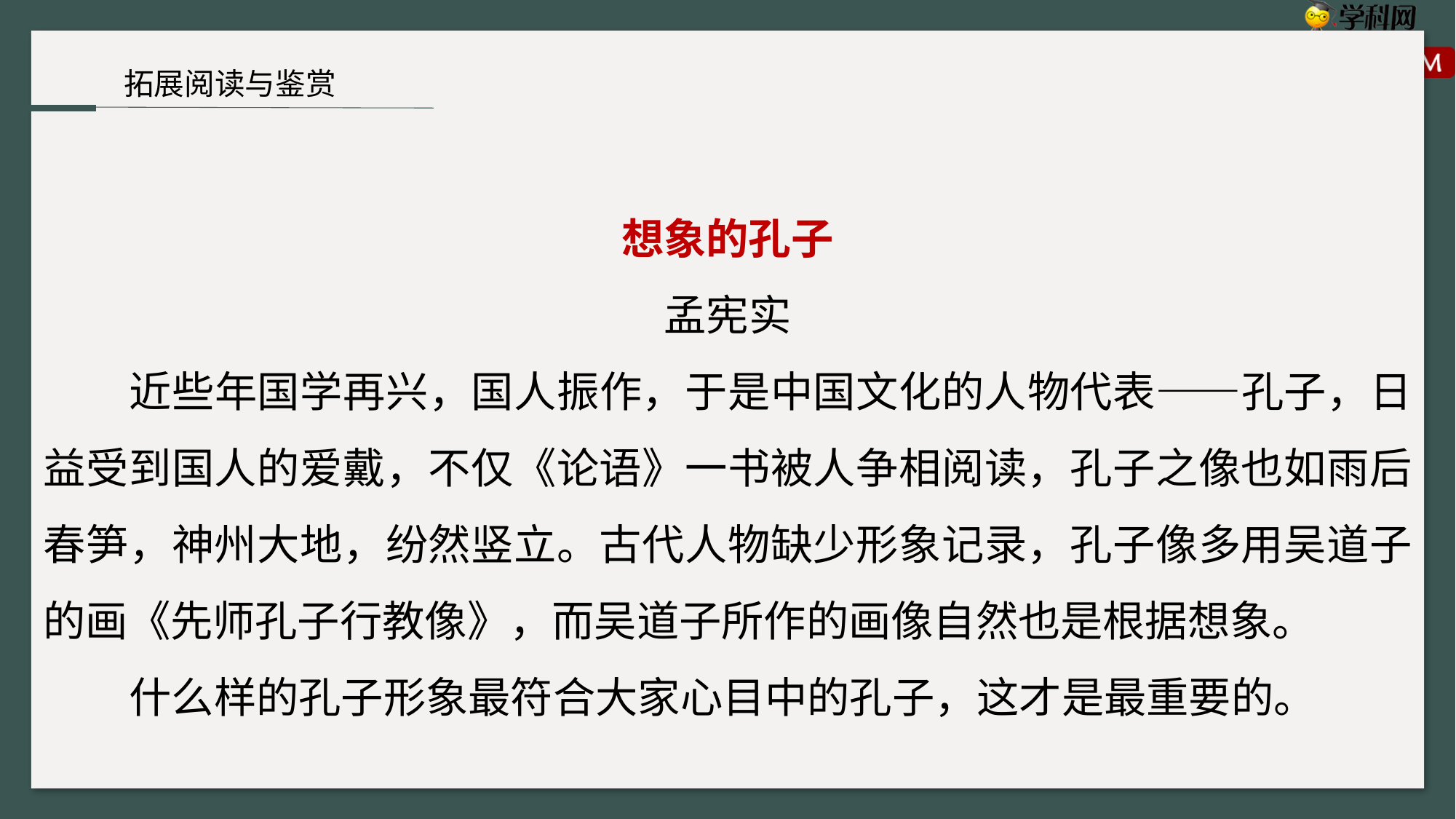

拓展阅读与鉴赏
想象的孔子
孟宪实
近些年国学再兴，国人振作，于是中国文化的人物代表——孔子，日益受到国人的爱戴，不仅《论语》一书被人争相阅读，孔子之像也如雨后春笋，神州大地，纷然竖立。古代人物缺少形象记录，孔子像多用吴道子的画《先师孔子行教像》，而吴道子所作的画像自然也是根据想象。
什么样的孔子形象最符合大家心目中的孔子，这才是最重要的。